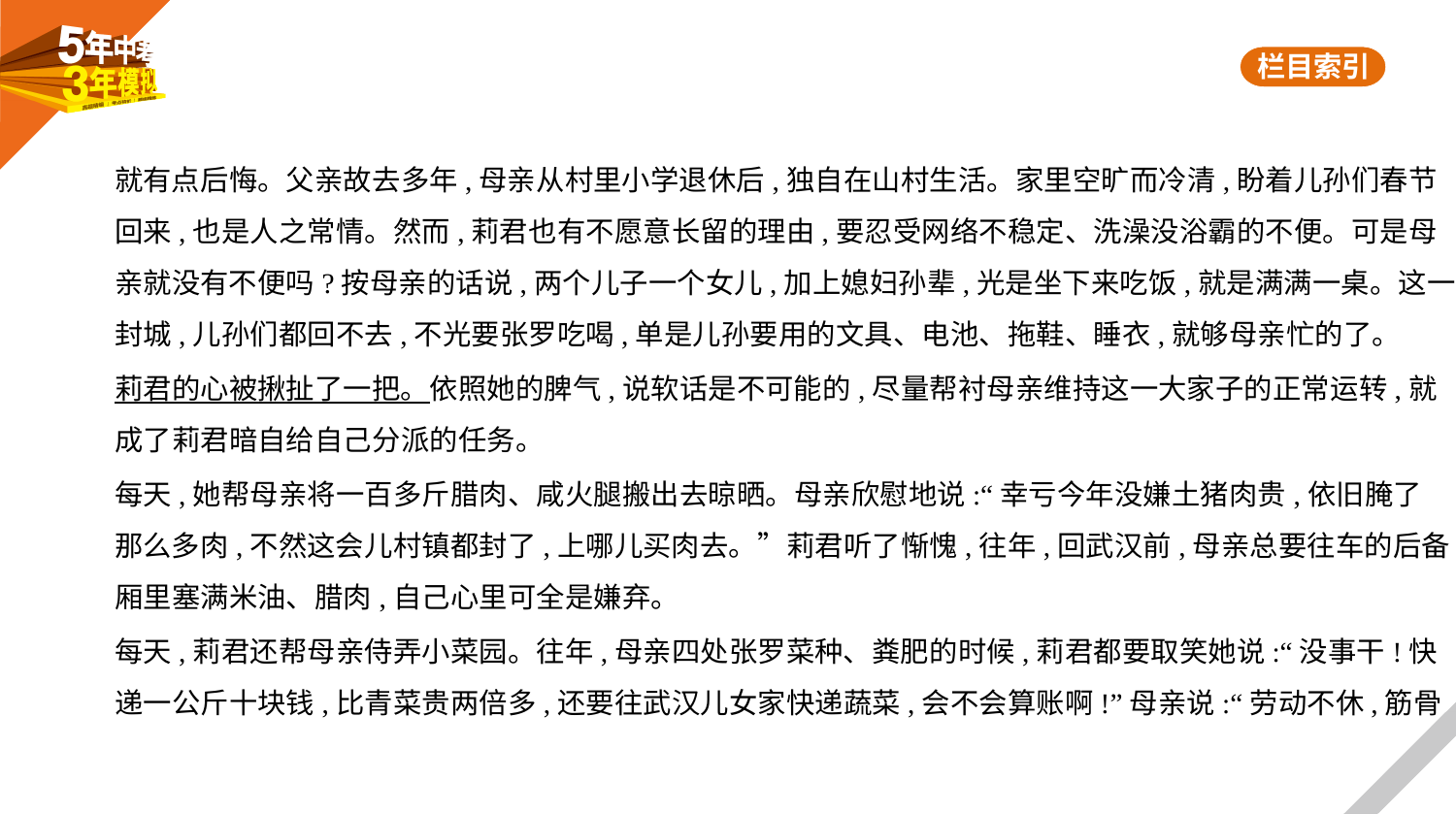

就有点后悔。父亲故去多年,母亲从村里小学退休后,独自在山村生活。家里空旷而冷清,盼着儿孙们春节
回来,也是人之常情。然而,莉君也有不愿意长留的理由,要忍受网络不稳定、洗澡没浴霸的不便。可是母
亲就没有不便吗?按母亲的话说,两个儿子一个女儿,加上媳妇孙辈,光是坐下来吃饭,就是满满一桌。这一
封城,儿孙们都回不去,不光要张罗吃喝,单是儿孙要用的文具、电池、拖鞋、睡衣,就够母亲忙的了。
莉君的心被揪扯了一把。依照她的脾气,说软话是不可能的,尽量帮衬母亲维持这一大家子的正常运转,就
成了莉君暗自给自己分派的任务。
每天,她帮母亲将一百多斤腊肉、咸火腿搬出去晾晒。母亲欣慰地说:“幸亏今年没嫌土猪肉贵,依旧腌了
那么多肉,不然这会儿村镇都封了,上哪儿买肉去。”莉君听了惭愧,往年,回武汉前,母亲总要往车的后备
厢里塞满米油、腊肉,自己心里可全是嫌弃。
每天,莉君还帮母亲侍弄小菜园。往年,母亲四处张罗菜种、粪肥的时候,莉君都要取笑她说:“没事干!快
递一公斤十块钱,比青菜贵两倍多,还要往武汉儿女家快递蔬菜,会不会算账啊!”母亲说:“劳动不休,筋骨